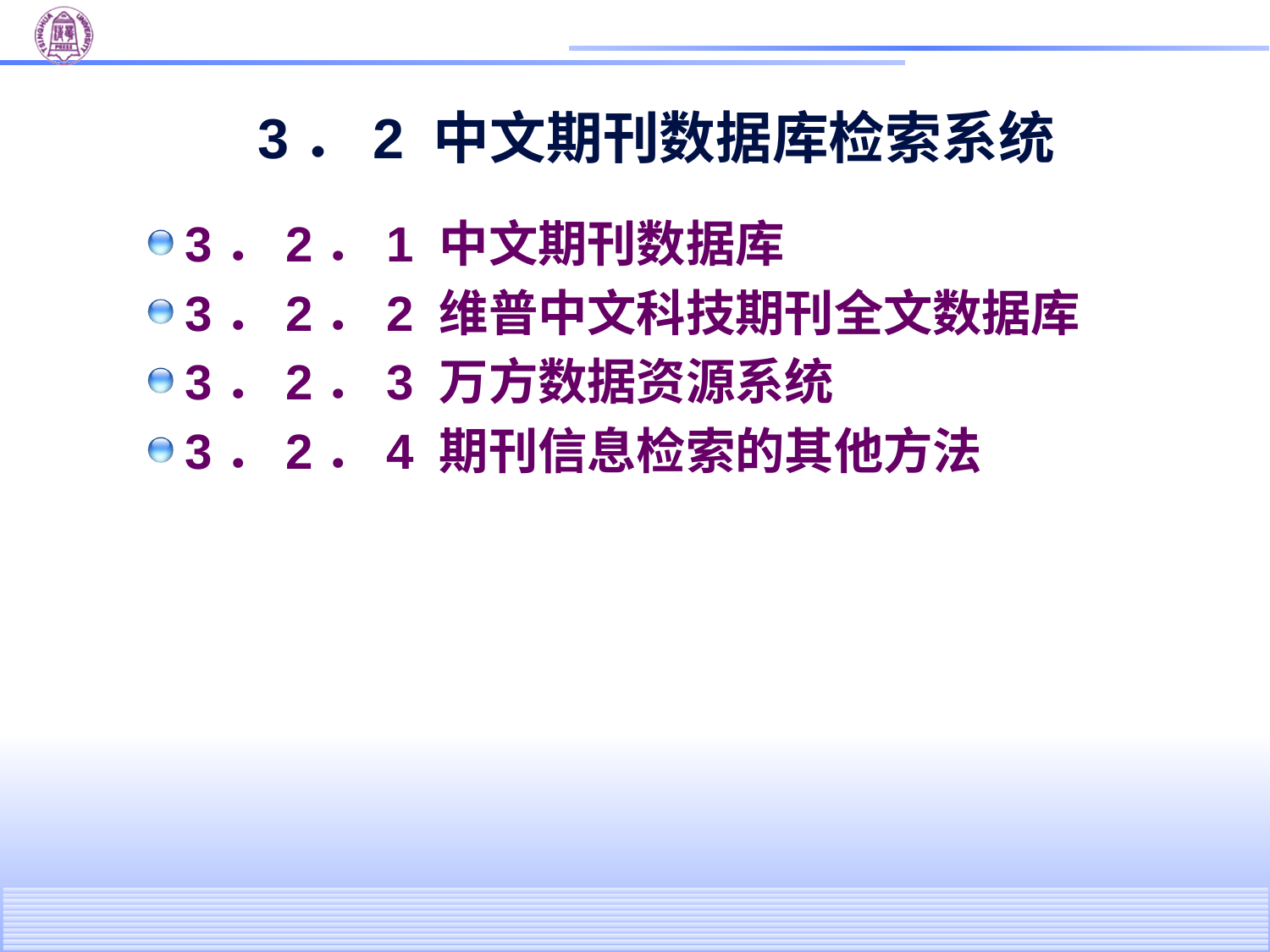

# 3．2 中文期刊数据库检索系统
3．2．1 中文期刊数据库
3．2．2 维普中文科技期刊全文数据库
3．2．3 万方数据资源系统
3．2．4 期刊信息检索的其他方法